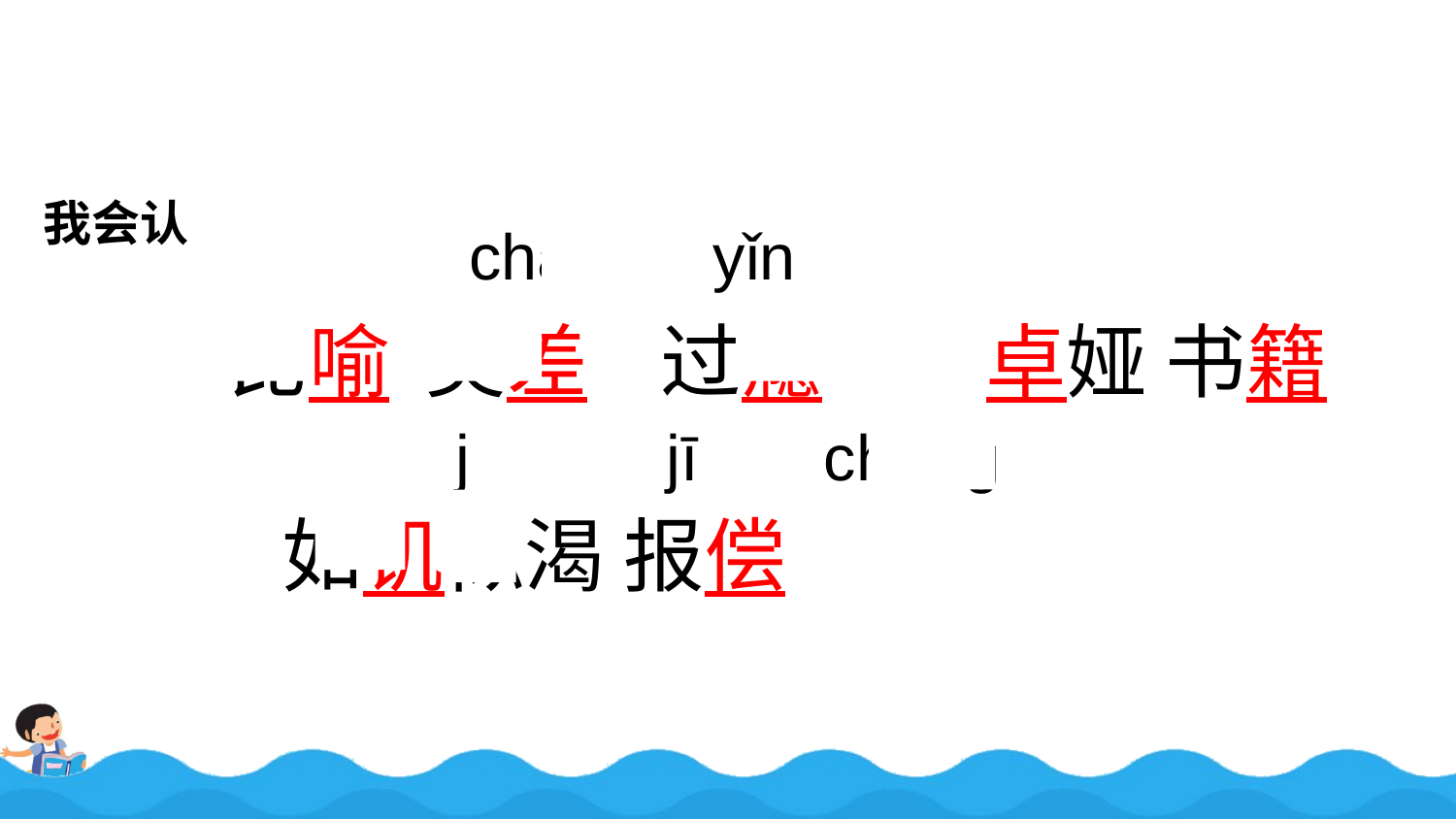

我会认

yù     chāi       yǐn
比喻  美差    过瘾         卓娅 书籍      如饥似渴 报偿

zhuó     jí          jī       cháng